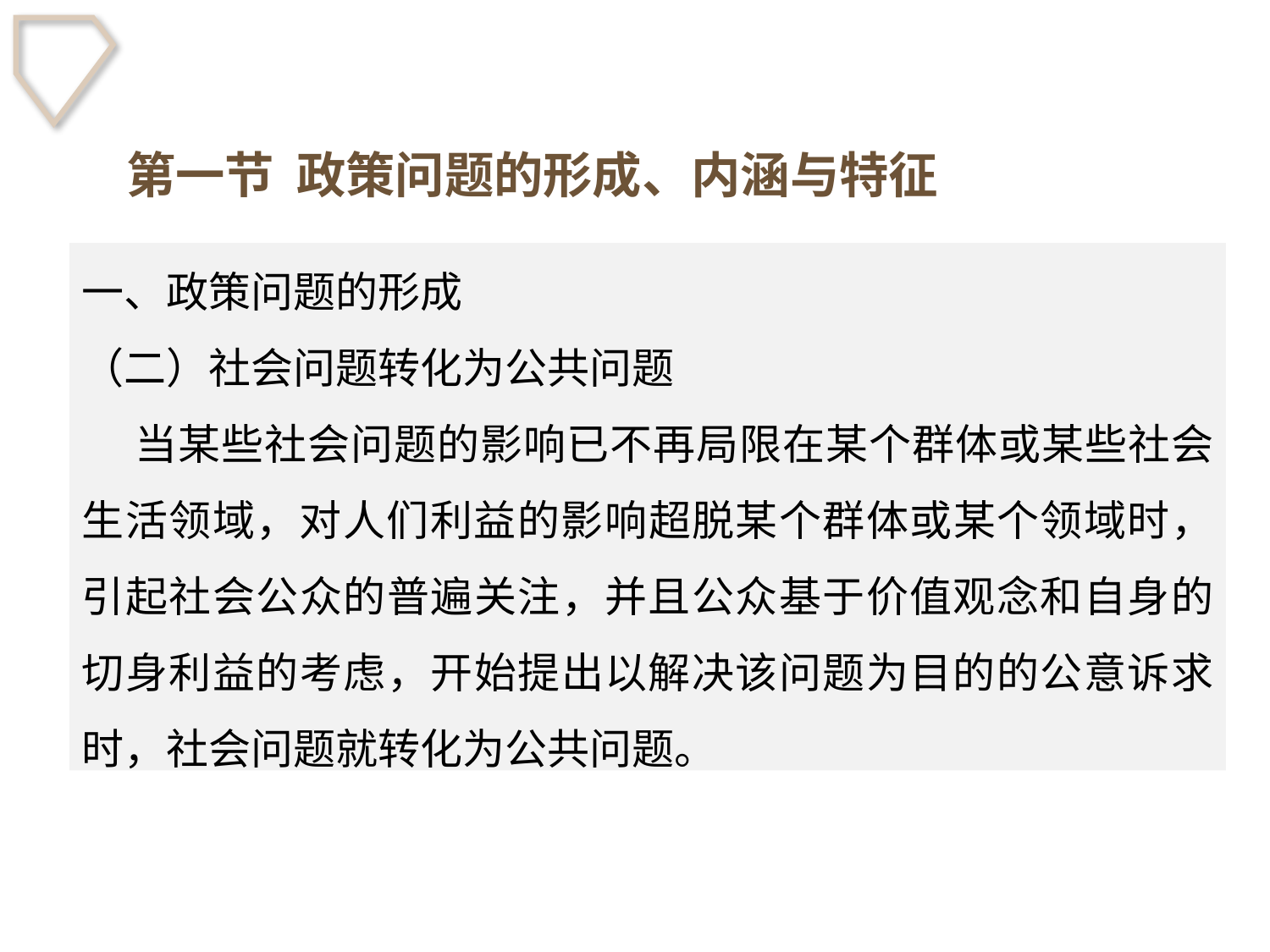

第一节  政策问题的形成、内涵与特征
一、政策问题的形成
（二）社会问题转化为公共问题
    当某些社会问题的影响已不再局限在某个群体或某些社会生活领域，对人们利益的影响超脱某个群体或某个领域时，引起社会公众的普遍关注，并且公众基于价值观念和自身的切身利益的考虑，开始提出以解决该问题为目的的公意诉求时，社会问题就转化为公共问题。